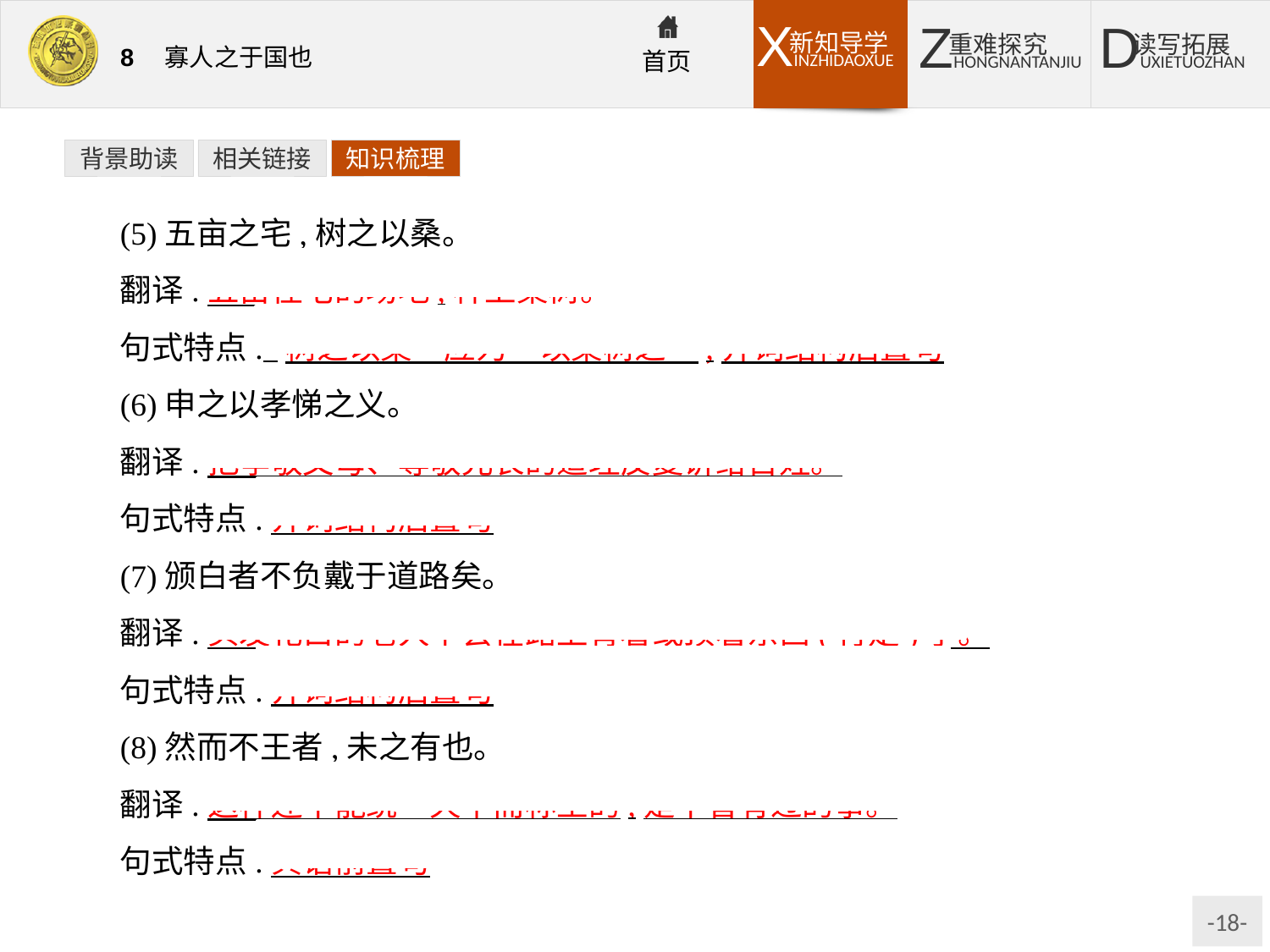

背景助读
相关链接
知识梳理
(5)五亩之宅,树之以桑。
翻译:五亩住宅的场地,种上桑树。
句式特点:“树之以桑”应为“以桑树之”,介词结构后置句
(6)申之以孝悌之义。
翻译:把孝敬父母、尊敬兄长的道理反复讲给百姓。
句式特点:介词结构后置句
(7)颁白者不负戴于道路矣。
翻译:头发花白的老人不会在路上背着或顶着东西(行走)了。
句式特点:介词结构后置句
(8)然而不王者,未之有也。
翻译:这样还不能统一天下而称王的,是不曾有过的事。
句式特点:宾语前置句